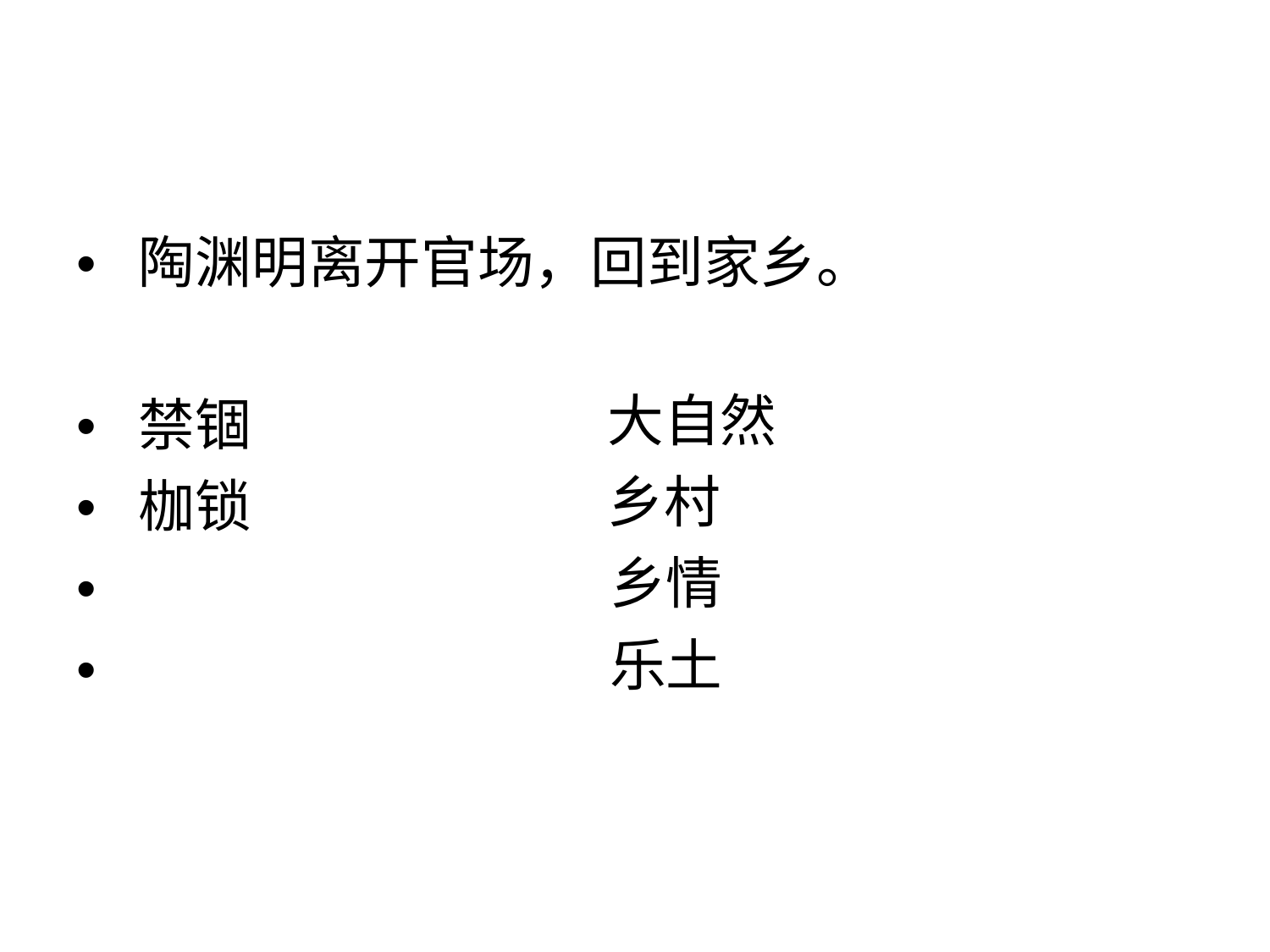

• 陶渊明离开官场，回到家乡。
• 禁锢
大自然
乡村
• 枷锁
•
•
乡情
乐土